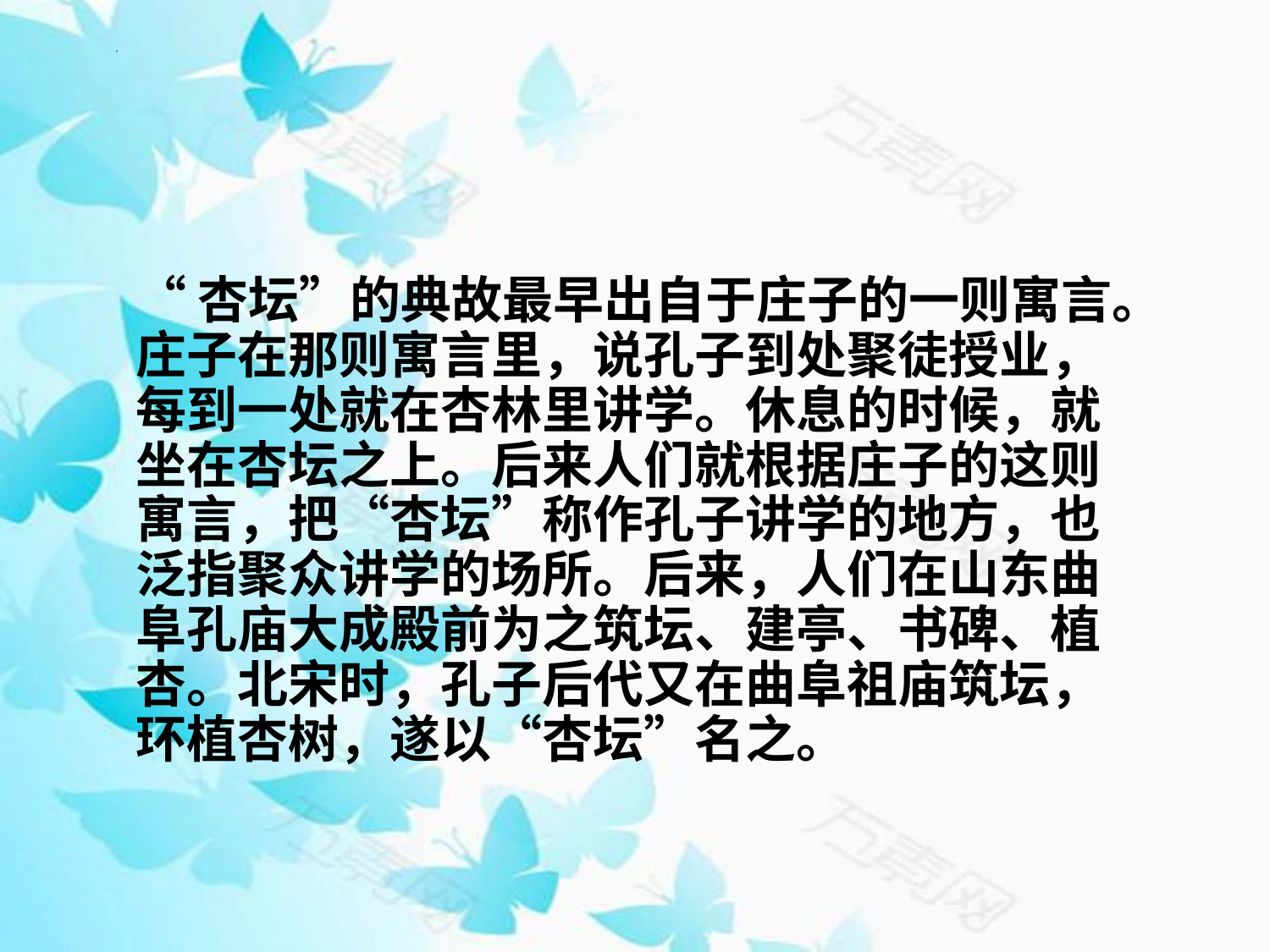

“杏坛”的典故最早出自于庄子的一则寓言。庄子在那则寓言里，说孔子到处聚徒授业，每到一处就在杏林里讲学。休息的时候，就坐在杏坛之上。后来人们就根据庄子的这则寓言，把“杏坛”称作孔子讲学的地方，也泛指聚众讲学的场所。后来，人们在山东曲阜孔庙大成殿前为之筑坛、建亭、书碑、植杏。北宋时，孔子后代又在曲阜祖庙筑坛，环植杏树，遂以“杏坛”名之。